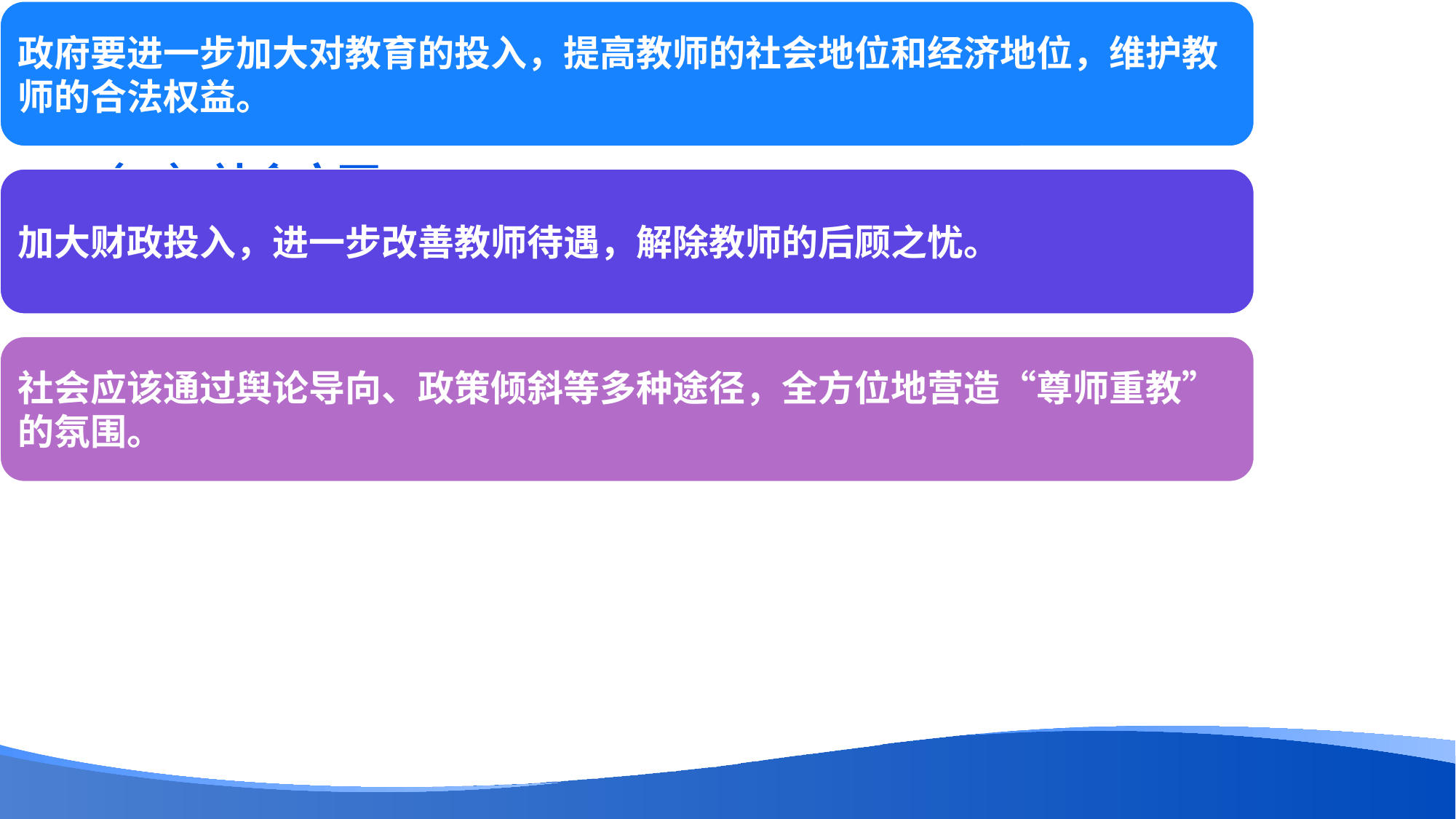

# 三、克服教师职业倦怠的策略
（一）社会方面
政府要进一步加大对教育的投入，提高教师的社会地位和经济地位，维护教师的合法权益。
加大财政投入，进一步改善教师待遇，解除教师的后顾之忧。
社会应该通过舆论导向、政策倾斜等多种途径，全方位地营造“尊师重教”的氛围。